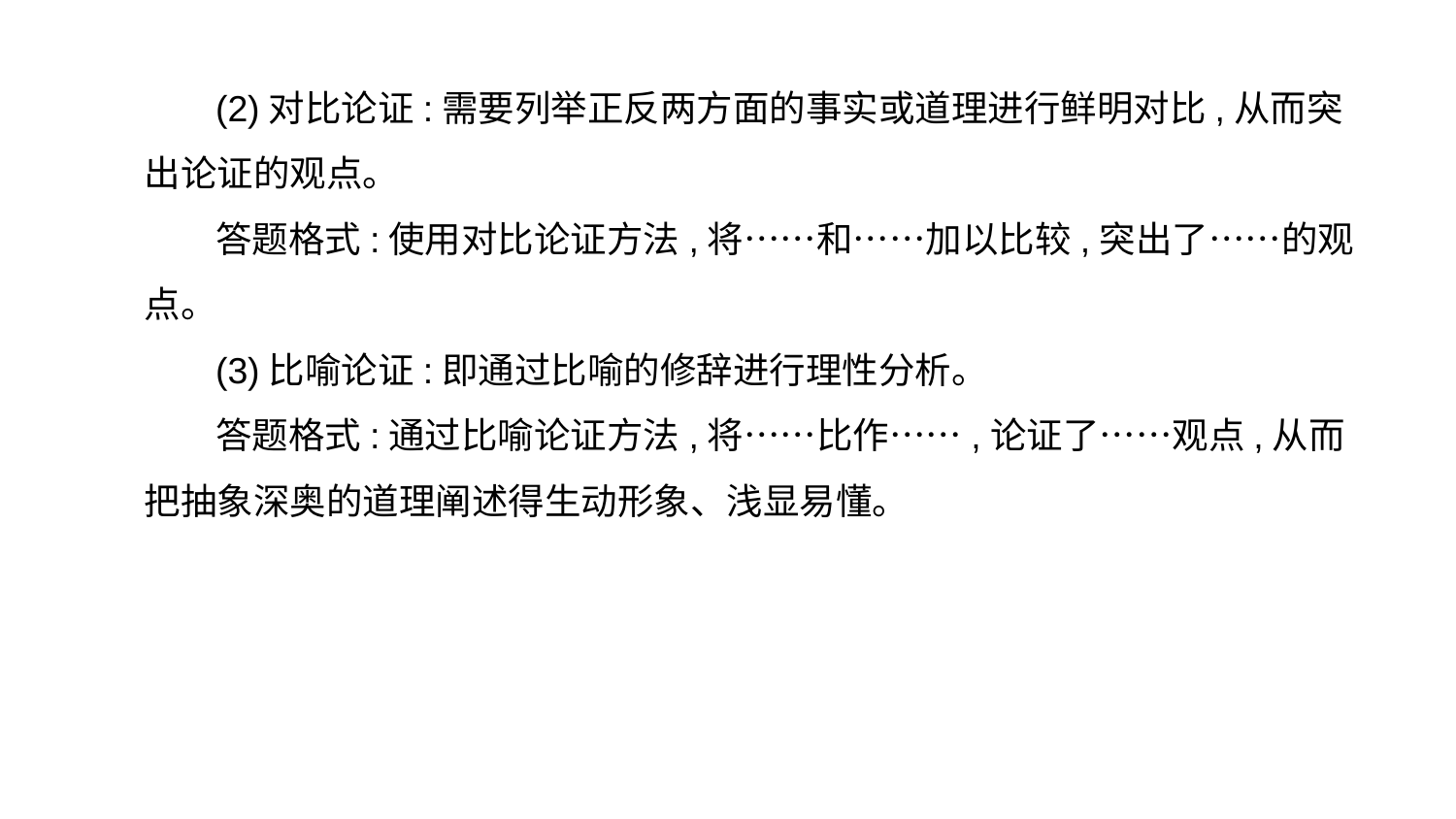

(2)对比论证:需要列举正反两方面的事实或道理进行鲜明对比,从而突出论证的观点。
答题格式:使用对比论证方法,将……和……加以比较,突出了……的观点。
(3)比喻论证:即通过比喻的修辞进行理性分析。
答题格式:通过比喻论证方法,将……比作……,论证了……观点,从而把抽象深奥的道理阐述得生动形象、浅显易懂。